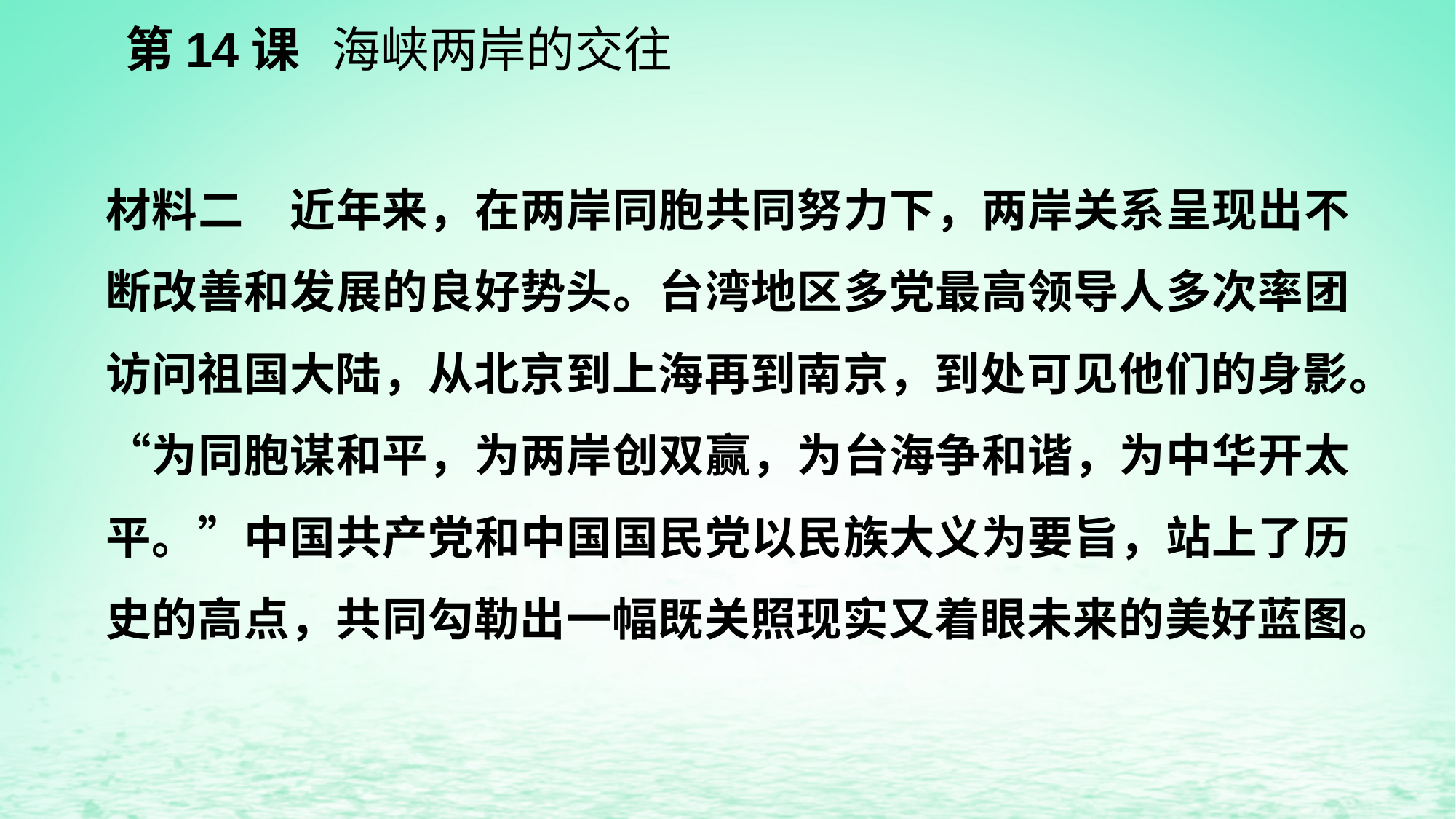

第14课   海峡两岸的交往
材料二　近年来，在两岸同胞共同努力下，两岸关系呈现出不断改善和发展的良好势头。台湾地区多党最高领导人多次率团访问祖国大陆，从北京到上海再到南京，到处可见他们的身影。“为同胞谋和平，为两岸创双赢，为台海争和谐，为中华开太平。”中国共产党和中国国民党以民族大义为要旨，站上了历史的高点，共同勾勒出一幅既关照现实又着眼未来的美好蓝图。